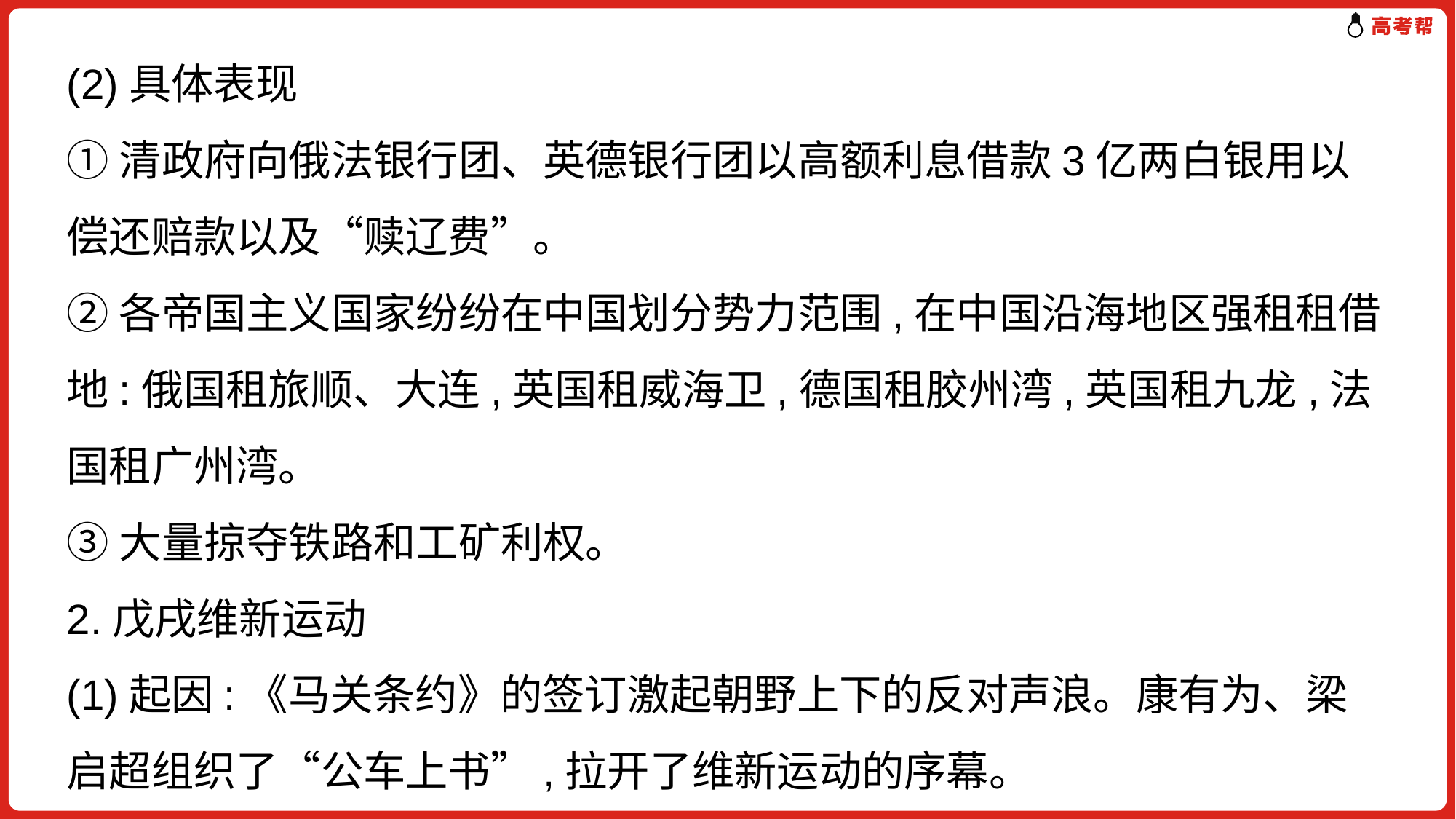

(2)具体表现
①清政府向俄法银行团、英德银行团以高额利息借款3亿两白银用以偿还赔款以及“赎辽费”。
②各帝国主义国家纷纷在中国划分势力范围,在中国沿海地区强租租借地:俄国租旅顺、大连,英国租威海卫,德国租胶州湾,英国租九龙,法国租广州湾。
③大量掠夺铁路和工矿利权。
2.戊戌维新运动
(1)起因:《马关条约》的签订激起朝野上下的反对声浪。康有为、梁启超组织了“公车上书”,拉开了维新运动的序幕。